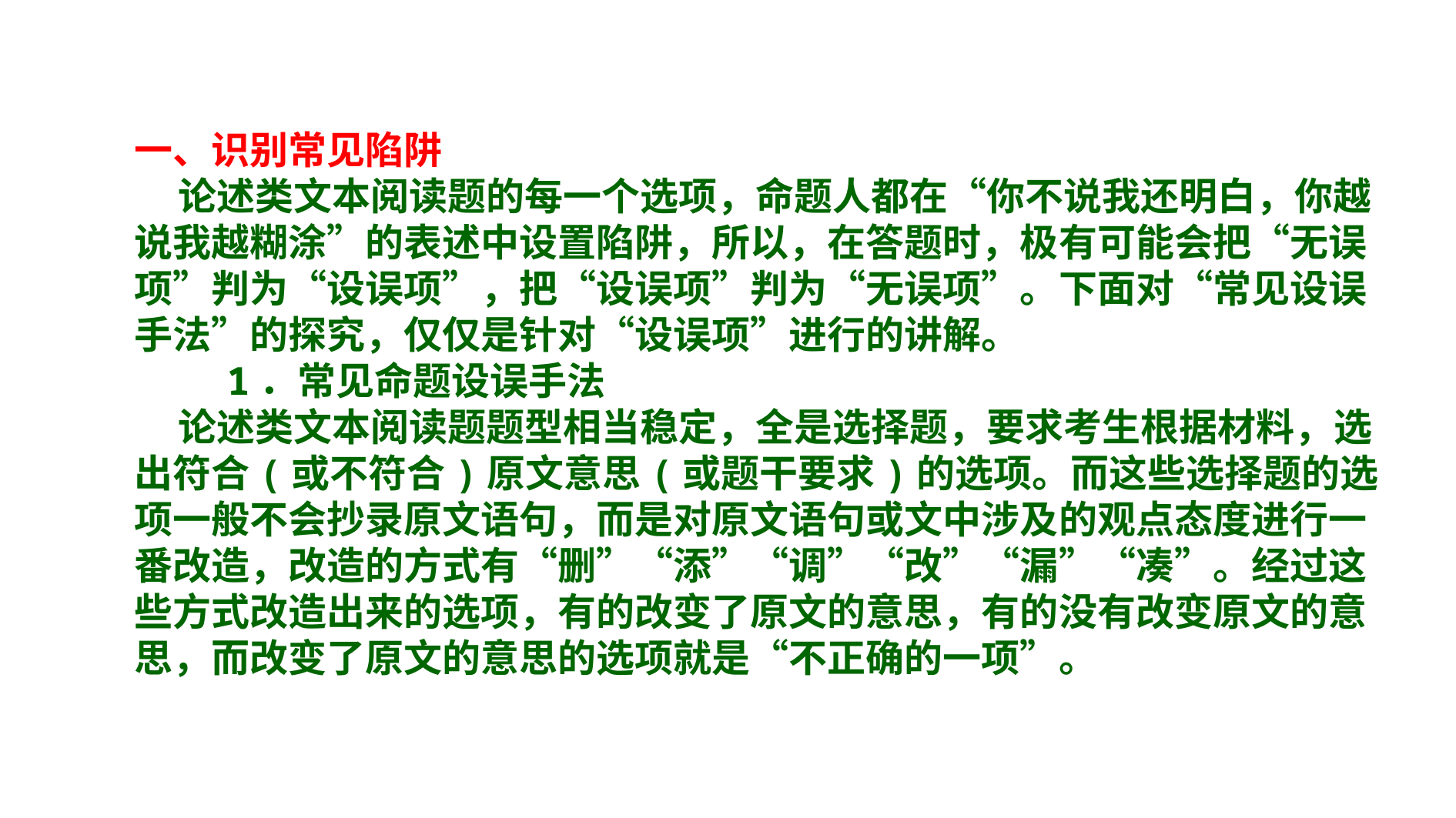

一、识别常见陷阱
    论述类文本阅读题的每一个选项，命题人都在“你不说我还明白，你越说我越糊涂”的表述中设置陷阱，所以，在答题时，极有可能会把“无误项”判为“设误项”，把“设误项”判为“无误项”。下面对“常见设误手法”的探究，仅仅是针对“设误项”进行的讲解。
    1．常见命题设误手法
    论述类文本阅读题题型相当稳定，全是选择题，要求考生根据材料，选出符合(或不符合)原文意思(或题干要求)的选项。而这些选择题的选项一般不会抄录原文语句，而是对原文语句或文中涉及的观点态度进行一番改造，改造的方式有“删”“添”“调”“改”“漏”“凑”。经过这些方式改造出来的选项，有的改变了原文的意思，有的没有改变原文的意思，而改变了原文的意思的选项就是“不正确的一项”。